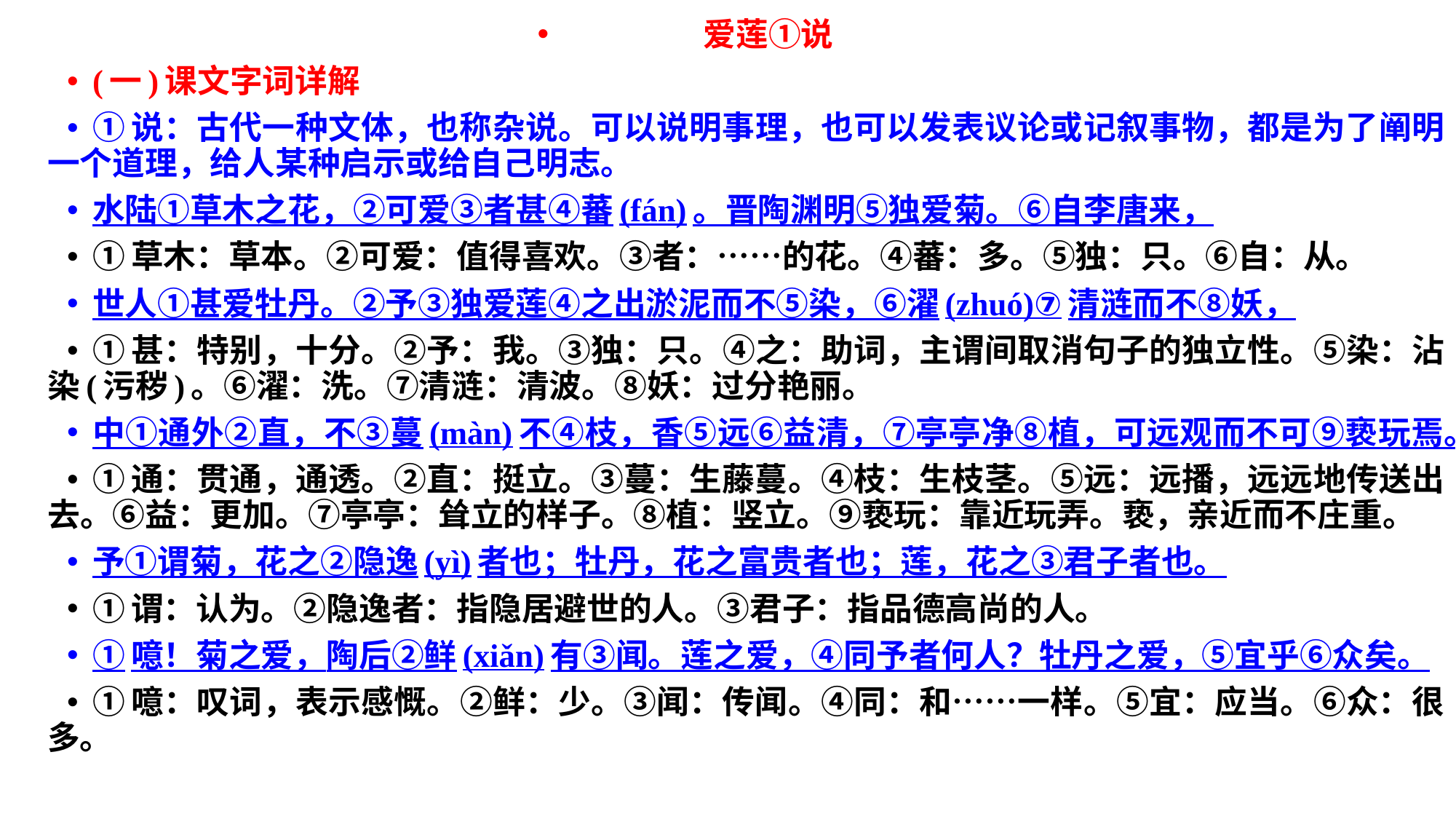

爱莲①说
(一)课文字词详解
①说：古代一种文体，也称杂说。可以说明事理，也可以发表议论或记叙事物，都是为了阐明一个道理，给人某种启示或给自己明志。
水陆①草木之花，②可爱③者甚④蕃(fán)。晋陶渊明⑤独爱菊。⑥自李唐来，
①草木：草本。②可爱：值得喜欢。③者：……的花。④蕃：多。⑤独：只。⑥自：从。
世人①甚爱牡丹。②予③独爱莲④之出淤泥而不⑤染，⑥濯(zhuó)⑦清涟而不⑧妖，
①甚：特别，十分。②予：我。③独：只。④之：助词，主谓间取消句子的独立性。⑤染：沾染(污秽)。⑥濯：洗。⑦清涟：清波。⑧妖：过分艳丽。
中①通外②直，不③蔓(màn)不④枝，香⑤远⑥益清，⑦亭亭净⑧植，可远观而不可⑨亵玩焉。
①通：贯通，通透。②直：挺立。③蔓：生藤蔓。④枝：生枝茎。⑤远：远播，远远地传送出去。⑥益：更加。⑦亭亭：耸立的样子。⑧植：竖立。⑨亵玩：靠近玩弄。亵，亲近而不庄重。
予①谓菊，花之②隐逸(yì)者也；牡丹，花之富贵者也；莲，花之③君子者也。
①谓：认为。②隐逸者：指隐居避世的人。③君子：指品德高尚的人。
①噫！菊之爱，陶后②鲜(xiǎn)有③闻。莲之爱，④同予者何人？牡丹之爱，⑤宜乎⑥众矣。
①噫：叹词，表示感慨。②鲜：少。③闻：传闻。④同：和……一样。⑤宜：应当。⑥众：很多。